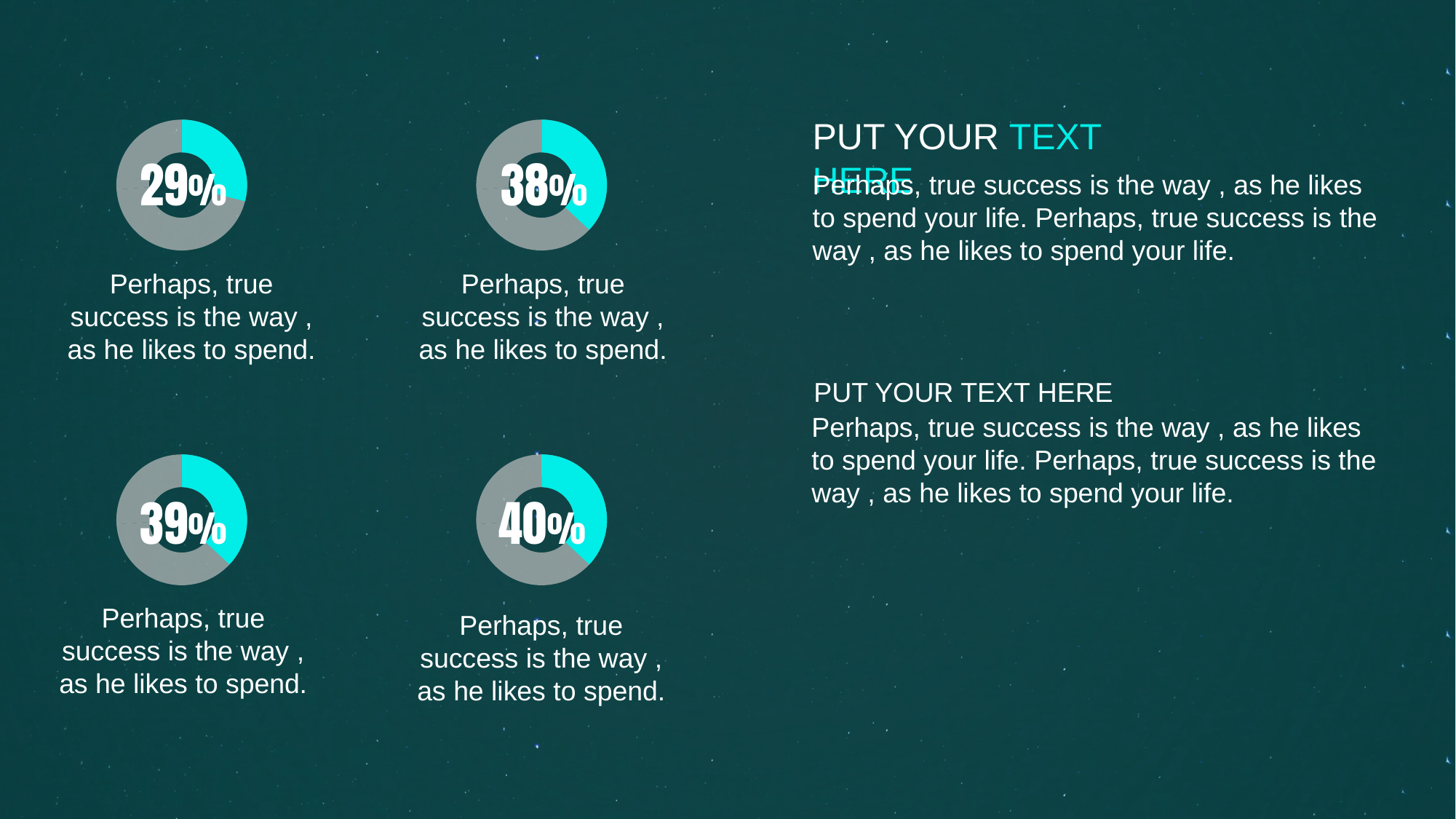

### Chart

| Category | 销售额 |
|---|---|
| 第一季度 | 3.4 |
| 第二季度 | None |
| 第三季度 | None |
| 第四季度 | 1.2 |

### Chart

| Category | 销售额 |
|---|---|
| 第一季度 | 0.29 |
| 第二季度 | 0.31 |
| 第三季度 | 0.2 |
| 第四季度 | 0.2 |

### Chart

| Category | 销售额 |
|---|---|
| 第一季度 | 3.4 |
| 第二季度 | None |
| 第三季度 | None |
| 第四季度 | 1.2 |

### Chart

| Category | 销售额 |
|---|---|
| 第一季度 | 37.0 |
| 第二季度 | 25.0 |
| 第三季度 | 28.0 |
| 第四季度 | 10.0 |
PUT YOUR TEXT HERE
29%
38%
Perhaps, true success is the way , as he likes to spend your life. Perhaps, true success is the way , as he likes to spend your life.
Perhaps, true success is the way , as he likes to spend.
Perhaps, true success is the way , as he likes to spend.
PUT YOUR TEXT HERE
Perhaps, true success is the way , as he likes to spend your life. Perhaps, true success is the way , as he likes to spend your life.

### Chart

| Category | 销售额 |
|---|---|
| 第一季度 | 3.4 |
| 第二季度 | None |
| 第三季度 | None |
| 第四季度 | 1.2 |

### Chart

| Category | 销售额 |
|---|---|
| 第一季度 | 3.4 |
| 第二季度 | 3.2 |
| 第三季度 | 1.4 |
| 第四季度 | 1.2 |

### Chart

| Category | 销售额 |
|---|---|
| 第一季度 | 3.4 |
| 第二季度 | None |
| 第三季度 | None |
| 第四季度 | 1.2 |

### Chart

| Category | 销售额 |
|---|---|
| 第一季度 | 3.4 |
| 第二季度 | 3.2 |
| 第三季度 | 1.4 |
| 第四季度 | 1.2 |
39%
40%
Perhaps, true success is the way , as he likes to spend.
Perhaps, true success is the way , as he likes to spend.